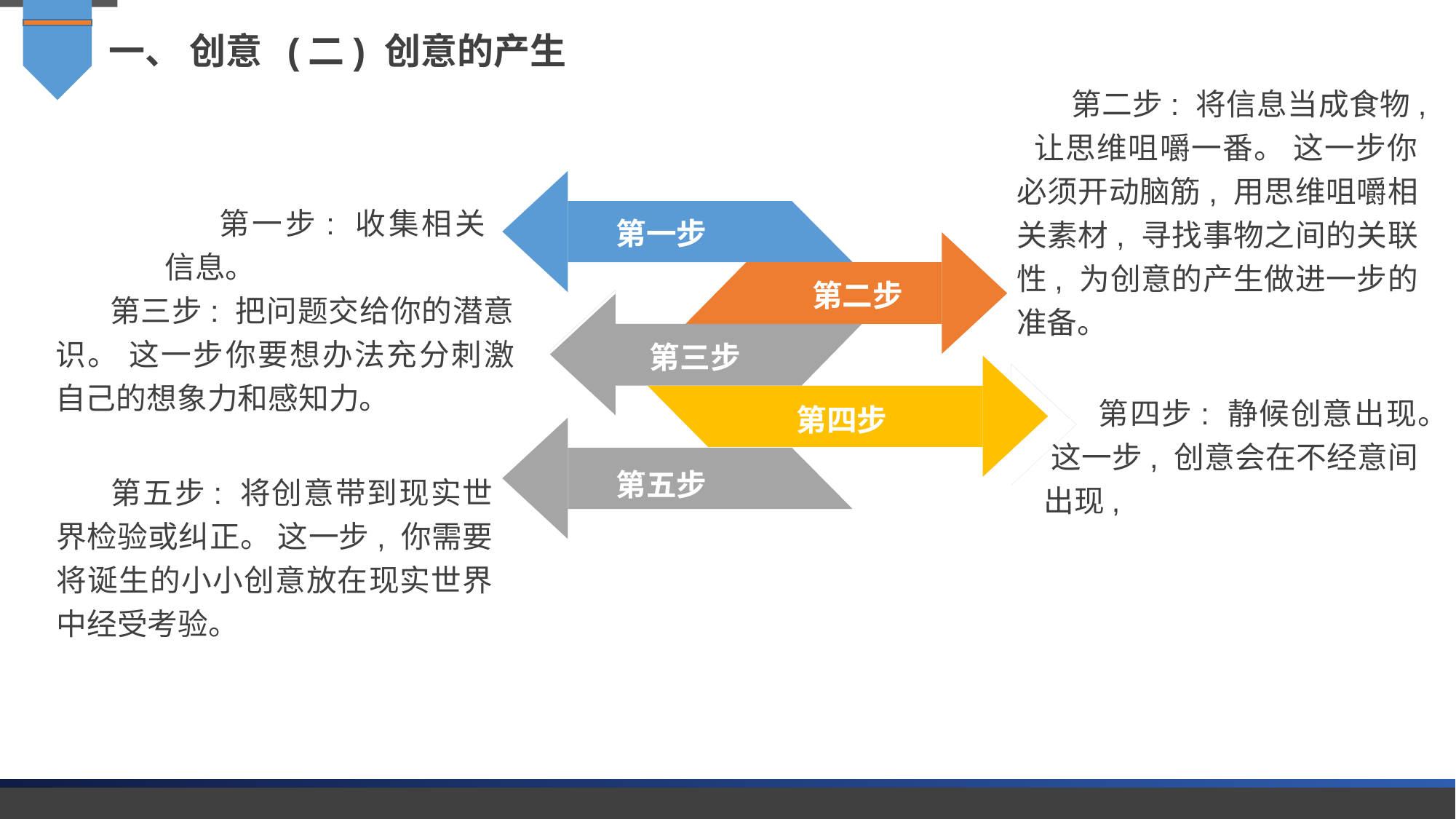

一、 创意  (二) 创意的产生
第二步: 将信息当成食物, 让思维咀嚼一番。 这一步你必须开动脑筋, 用思维咀嚼相关素材, 寻找事物之间的关联性, 为创意的产生做进一步的准备。

第一步
第一步: 收集相关信息。

第二步

第三步: 把问题交给你的潜意识。 这一步你要想办法充分刺激自己的想象力和感知力。

第三步

第四步

第四步: 静候创意出现。 这一步, 创意会在不经意间出现,

第五步

第五步: 将创意带到现实世界检验或纠正。 这一步, 你需要将诞生的小小创意放在现实世界中经受考验。